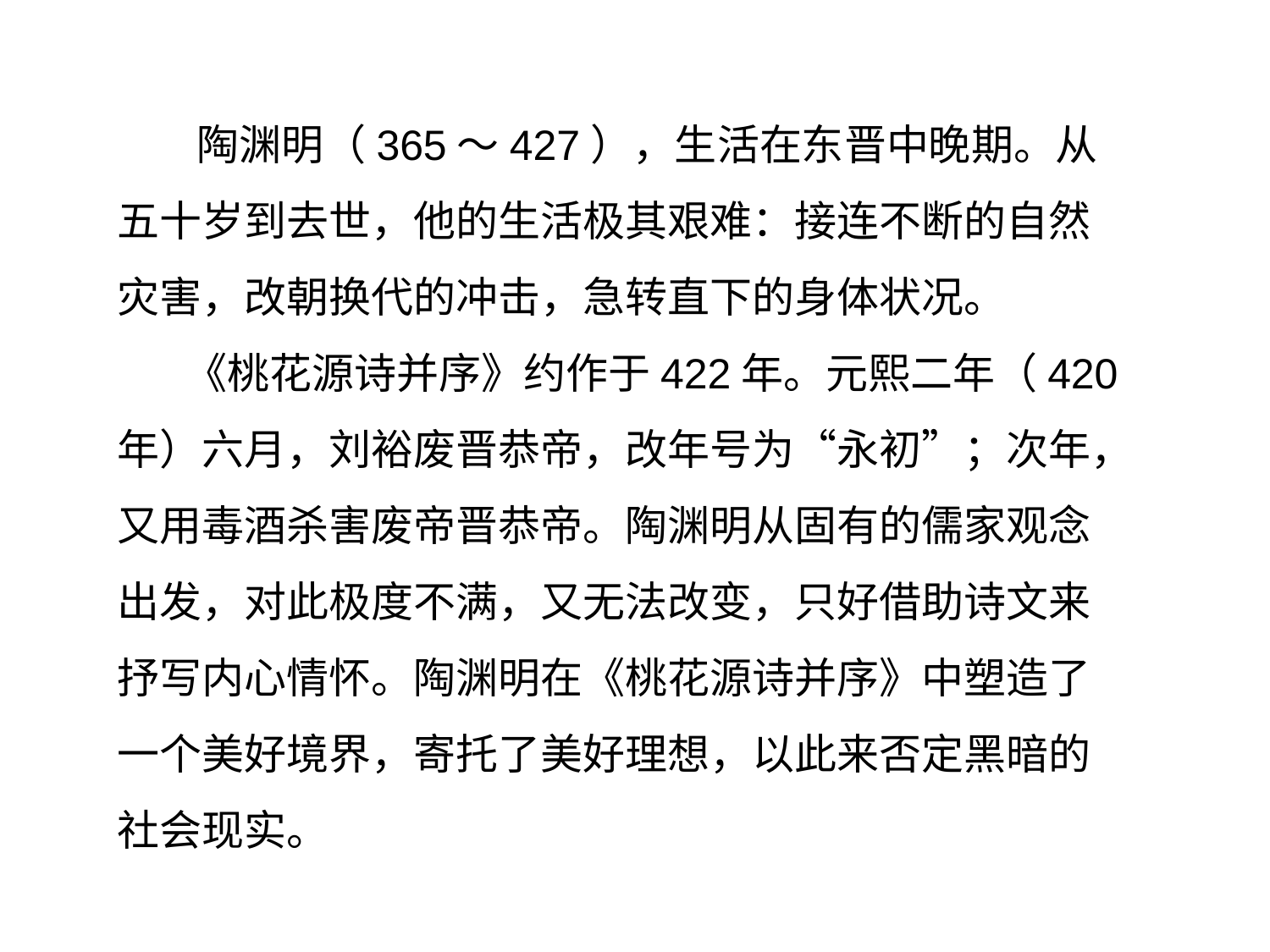

陶渊明（365～427），生活在东晋中晚期。从五十岁到去世，他的生活极其艰难：接连不断的自然灾害，改朝换代的冲击，急转直下的身体状况。
      《桃花源诗并序》约作于422年。元熙二年（420年）六月，刘裕废晋恭帝，改年号为“永初”；次年，又用毒酒杀害废帝晋恭帝。陶渊明从固有的儒家观念出发，对此极度不满，又无法改变，只好借助诗文来抒写内心情怀。陶渊明在《桃花源诗并序》中塑造了一个美好境界，寄托了美好理想，以此来否定黑暗的社会现实。